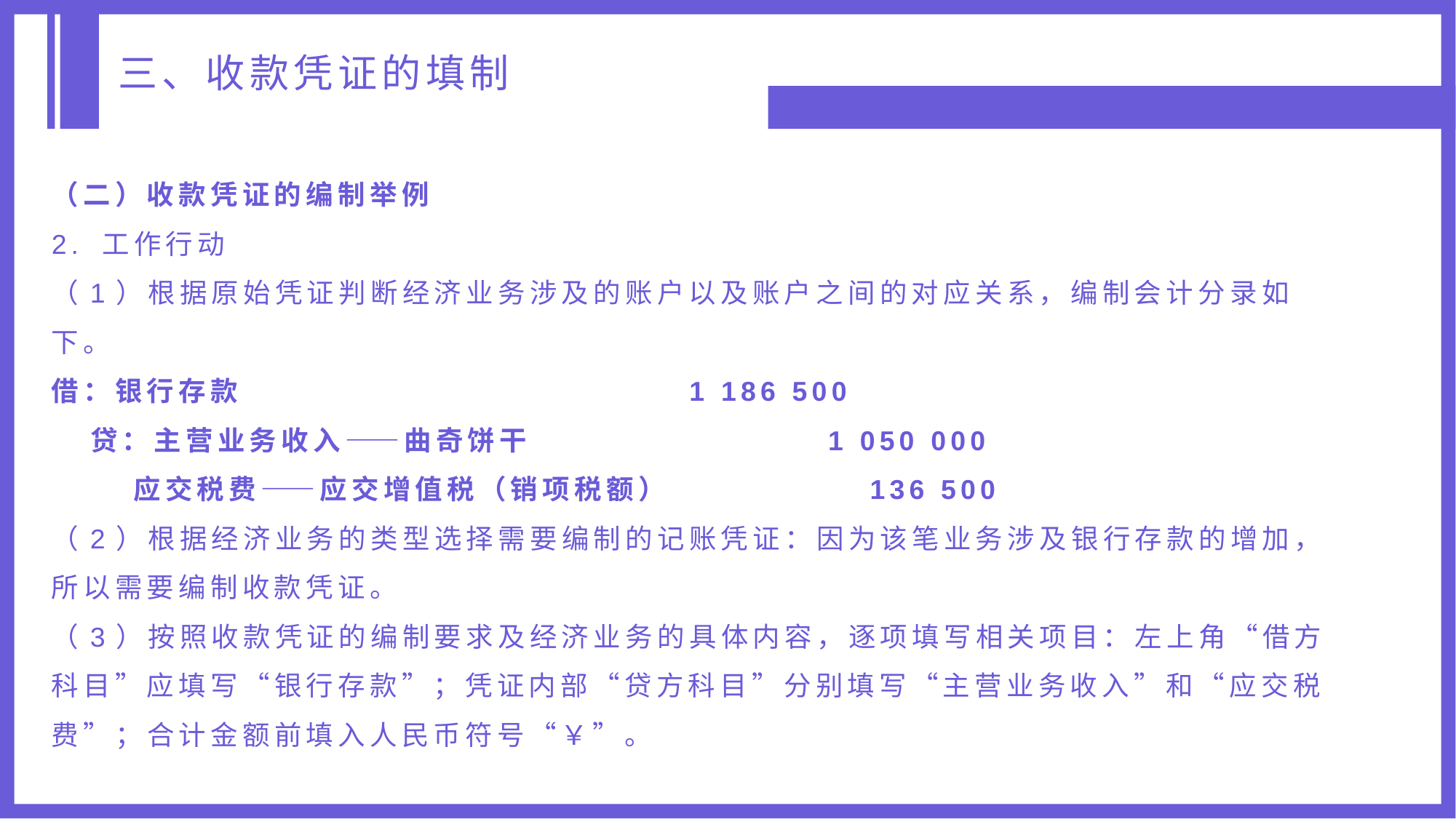

三、收款凭证的填制
（二）收款凭证的编制举例
2. 工作行动
（1）根据原始凭证判断经济业务涉及的账户以及账户之间的对应关系，编制会计分录如下。
借：银行存款                                         1 186 500
   贷：主营业务收入——曲奇饼干                           1 050 000
       应交税费——应交增值税（销项税额）                  136 500
（2）根据经济业务的类型选择需要编制的记账凭证：因为该笔业务涉及银行存款的增加，所以需要编制收款凭证。
（3）按照收款凭证的编制要求及经济业务的具体内容，逐项填写相关项目：左上角“借方科目”应填写“银行存款”；凭证内部“贷方科目”分别填写“主营业务收入”和“应交税费”；合计金额前填入人民币符号“￥”。